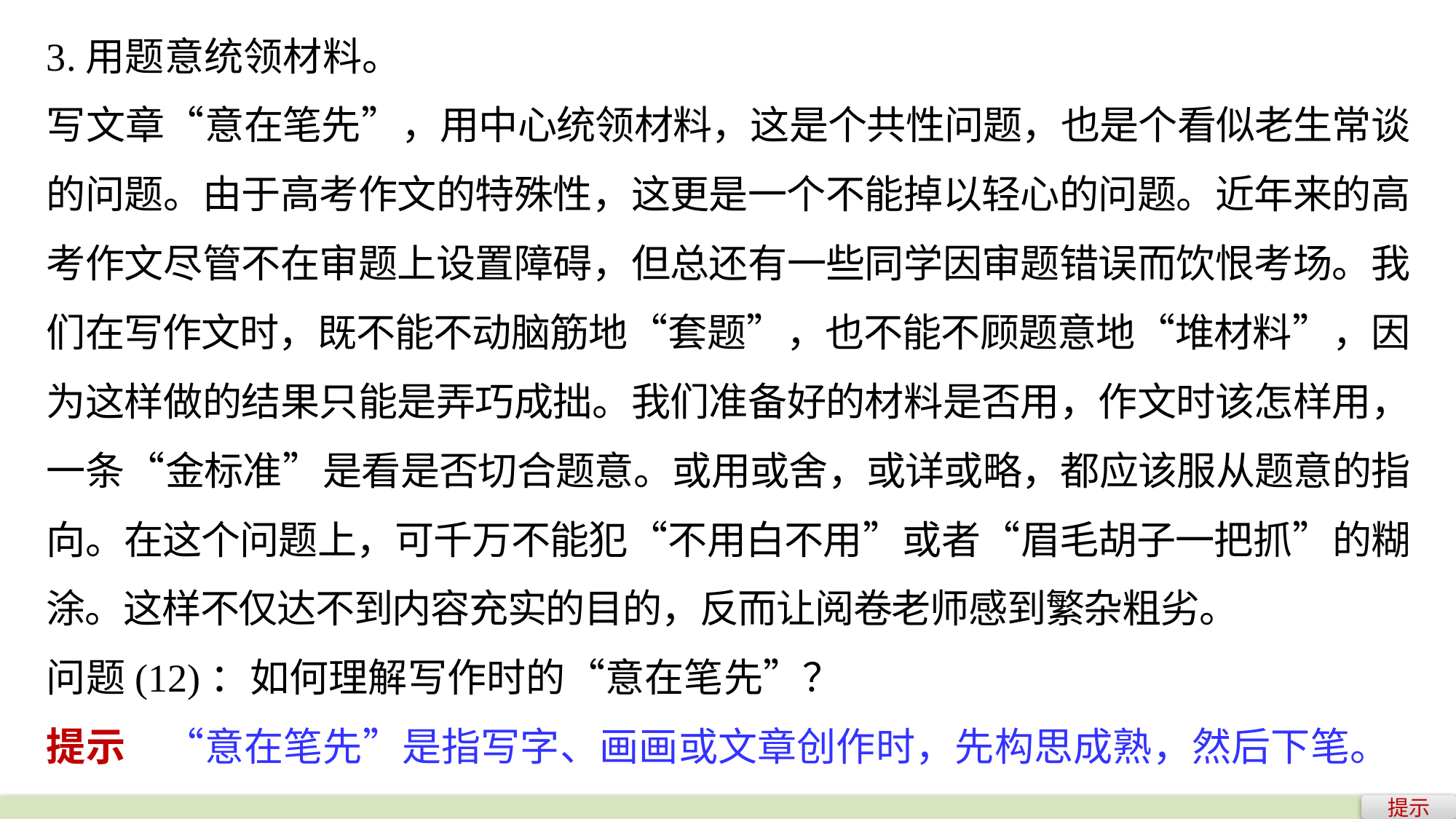

3.用题意统领材料。
写文章“意在笔先”，用中心统领材料，这是个共性问题，也是个看似老生常谈的问题。由于高考作文的特殊性，这更是一个不能掉以轻心的问题。近年来的高考作文尽管不在审题上设置障碍，但总还有一些同学因审题错误而饮恨考场。我们在写作文时，既不能不动脑筋地“套题”，也不能不顾题意地“堆材料”，因为这样做的结果只能是弄巧成拙。我们准备好的材料是否用，作文时该怎样用，一条“金标准”是看是否切合题意。或用或舍，或详或略，都应该服从题意的指向。在这个问题上，可千万不能犯“不用白不用”或者“眉毛胡子一把抓”的糊涂。这样不仅达不到内容充实的目的，反而让阅卷老师感到繁杂粗劣。
问题(12)：如何理解写作时的“意在笔先”？
提示　“意在笔先”是指写字、画画或文章创作时，先构思成熟，然后下笔。
提示